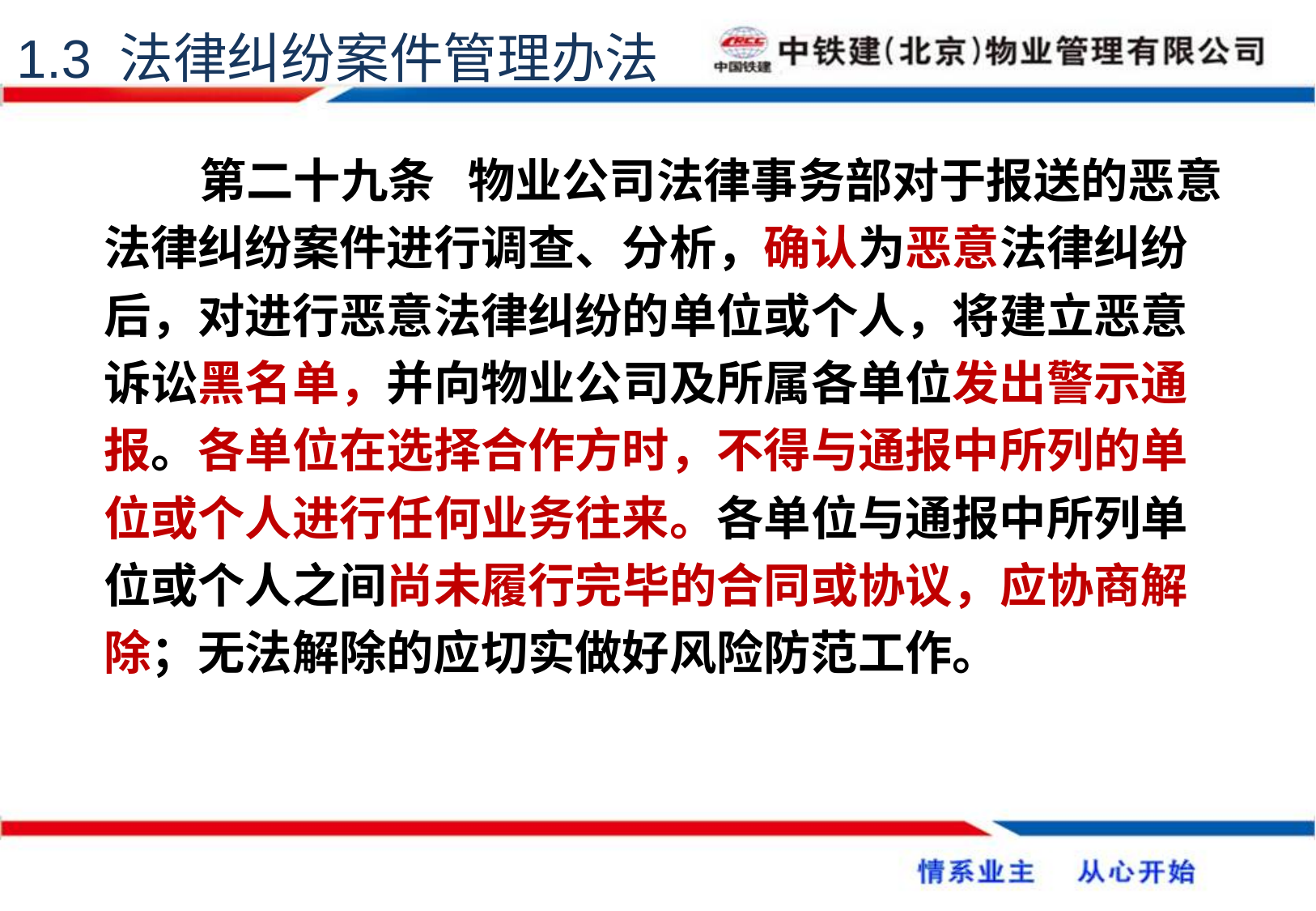

1.3 法律纠纷案件管理办法
第二十九条	物业公司法律事务部对于报送的恶意法律纠纷案件进行调查、分析，确认为恶意法律纠纷后，对进行恶意法律纠纷的单位或个人，将建立恶意诉讼黑名单，并向物业公司及所属各单位发出警示通报。各单位在选择合作方时，不得与通报中所列的单位或个人进行任何业务往来。各单位与通报中所列单位或个人之间尚未履行完毕的合同或协议，应协商解除；无法解除的应切实做好风险防范工作。

54